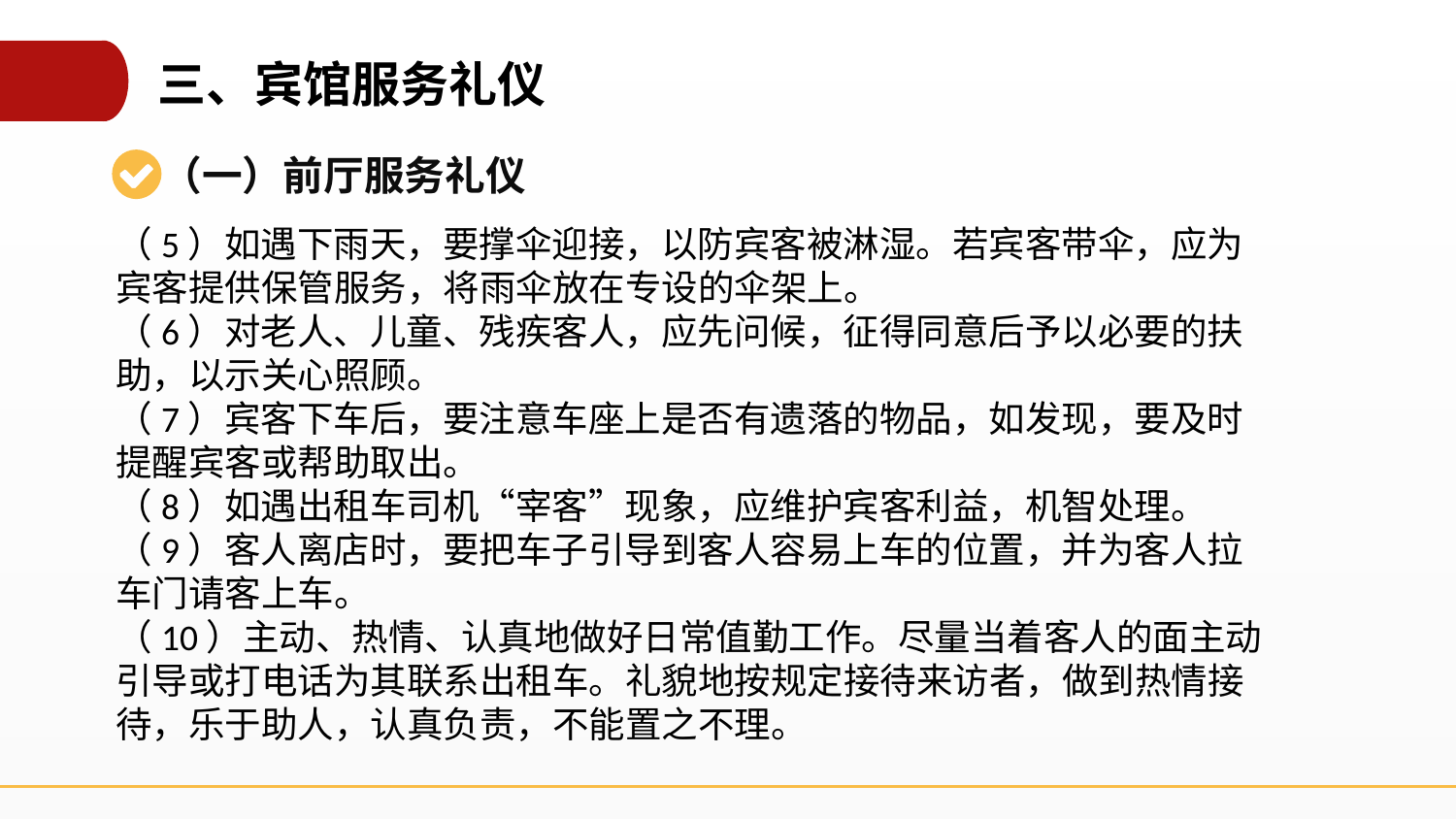

三、宾馆服务礼仪

（一）前厅服务礼仪
（5）如遇下雨天，要撑伞迎接，以防宾客被淋湿。若宾客带伞，应为宾客提供保管服务，将雨伞放在专设的伞架上。
（6）对老人、儿童、残疾客人，应先问候，征得同意后予以必要的扶助，以示关心照顾。
（7）宾客下车后，要注意车座上是否有遗落的物品，如发现，要及时提醒宾客或帮助取出。
（8）如遇出租车司机“宰客”现象，应维护宾客利益，机智处理。
（9）客人离店时，要把车子引导到客人容易上车的位置，并为客人拉车门请客上车。
（10）主动、热情、认真地做好日常值勤工作。尽量当着客人的面主动引导或打电话为其联系出租车。礼貌地按规定接待来访者，做到热情接待，乐于助人，认真负责，不能置之不理。